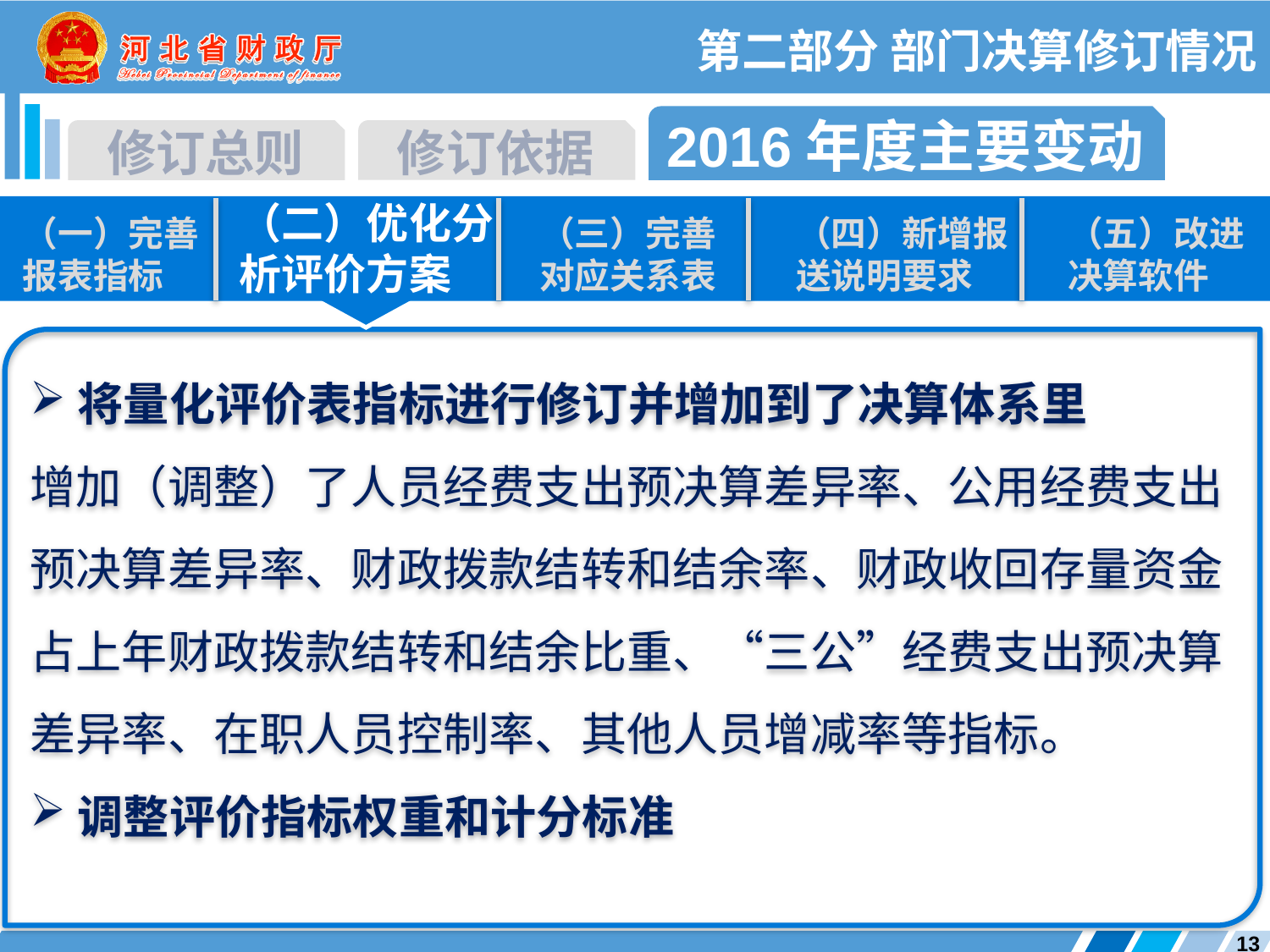

第二部分 部门决算修订情况
2016年度主要变动
修订总则
修订依据
（二）优化分析评价方案

（一）完善报表指标
（三）完善对应关系表
（四）新增报送说明要求
（五）改进决算软件

将量化评价表指标进行修订并增加到了决算体系里
增加（调整）了人员经费支出预决算差异率、公用经费支出预决算差异率、财政拨款结转和结余率、财政收回存量资金占上年财政拨款结转和结余比重、“三公”经费支出预决算差异率、在职人员控制率、其他人员增减率等指标。
调整评价指标权重和计分标准
13